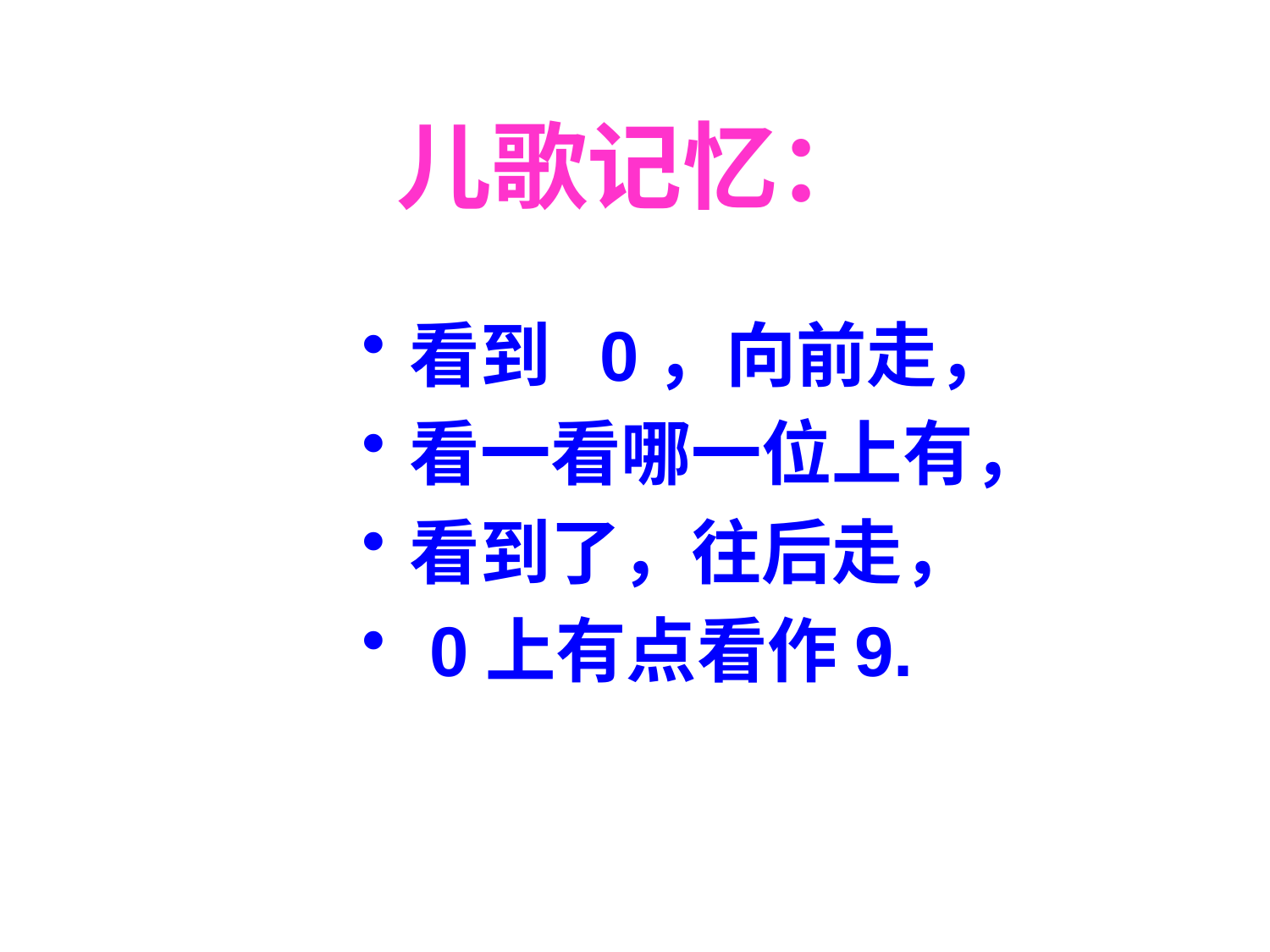

# 儿歌记忆：

看到  0，向前走，
看一看哪一位上有，
看到了，往后走，
 0上有点看作9.